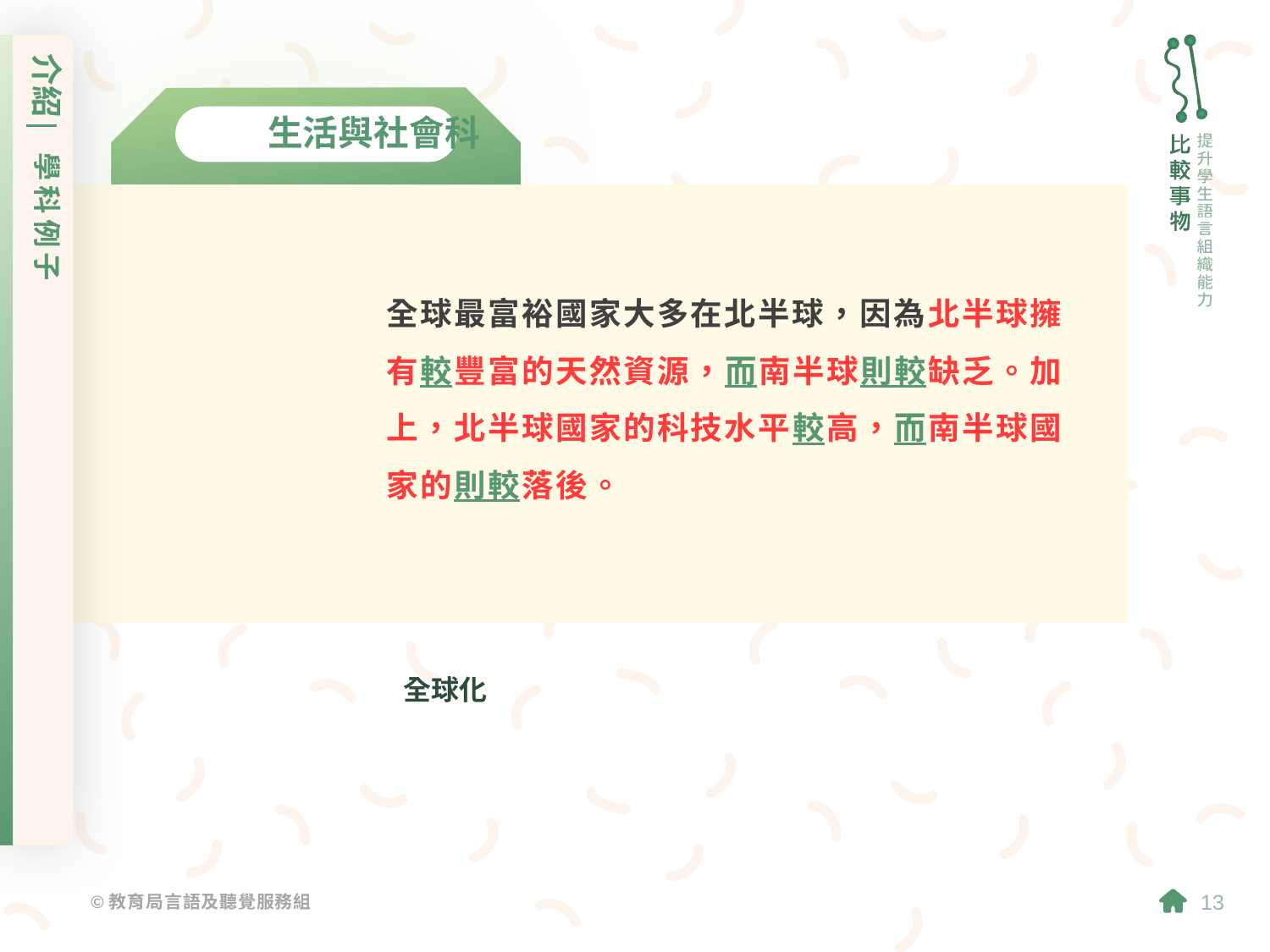

介紹
學科例子

生活與社會科

全球最富裕國家大多在北半球，因為北半球擁有較豐富的天然資源，而南半球則較缺乏。加上，北半球國家的科技水平較高，而南半球國家的則較落後。
全球化
13